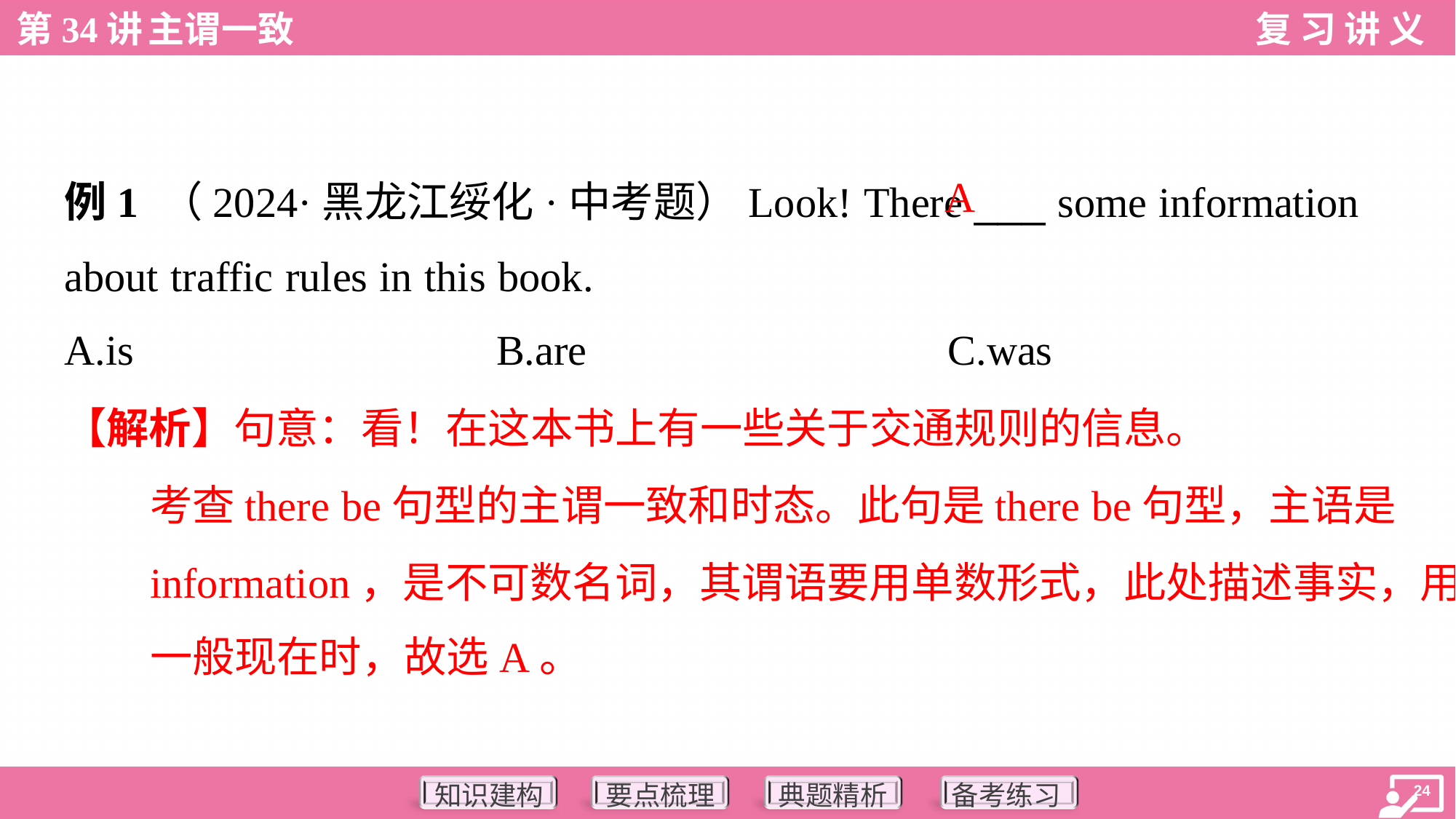

A
例1 （2024·黑龙江绥化·中考题）Look! There ___ some information
about traffic rules in this book.
A.is	B.are	C.was
【解析】句意：看！在这本书上有一些关于交通规则的信息。
考查there be句型的主谓一致和时态。此句是there be句型，主语是
information，是不可数名词，其谓语要用单数形式，此处描述事实，用
一般现在时，故选A。